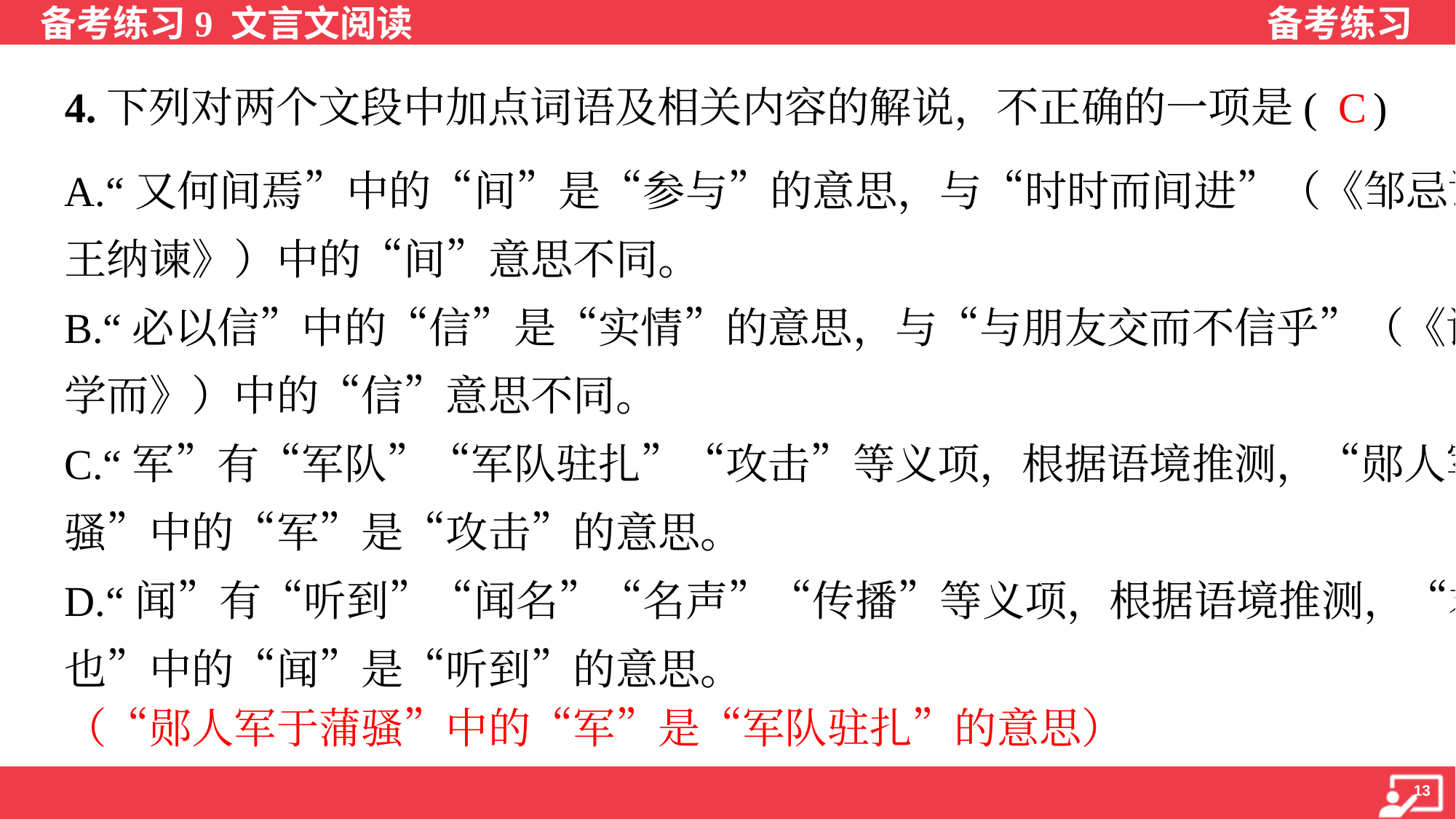

4.下列对两个文段中加点词语及相关内容的解说，不正确的一项是(     )
C
A.“又何间焉”中的“间”是“参与”的意思，与“时时而间进”（《邹忌讽齐
王纳谏》）中的“间”意思不同。
B.“必以信”中的“信”是“实情”的意思，与“与朋友交而不信乎”（《论语·
学而》）中的“信”意思不同。
C.“军”有“军队”“军队驻扎”“攻击”等义项，根据语境推测，“郧人军于蒲
骚”中的“军”是“攻击”的意思。
D.“闻”有“听到”“闻名”“名声”“传播”等义项，根据语境推测，“君之所闻
也”中的“闻”是“听到”的意思。
（“郧人军于蒲骚”中的“军”是“军队驻扎”的意思）